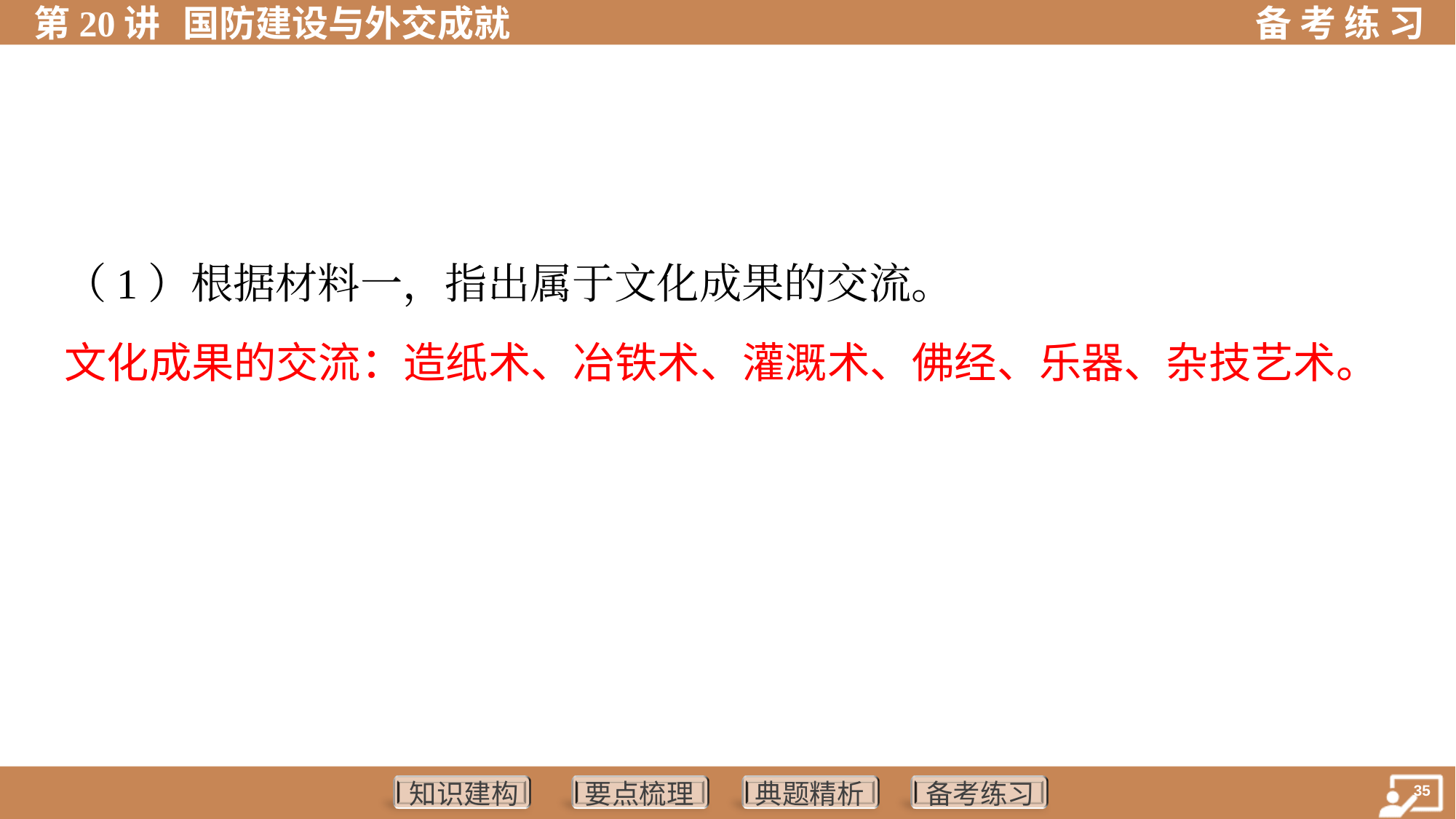

（1）根据材料一，指出属于文化成果的交流。
文化成果的交流：造纸术、冶铁术、灌溉术、佛经、乐器、杂技艺术。